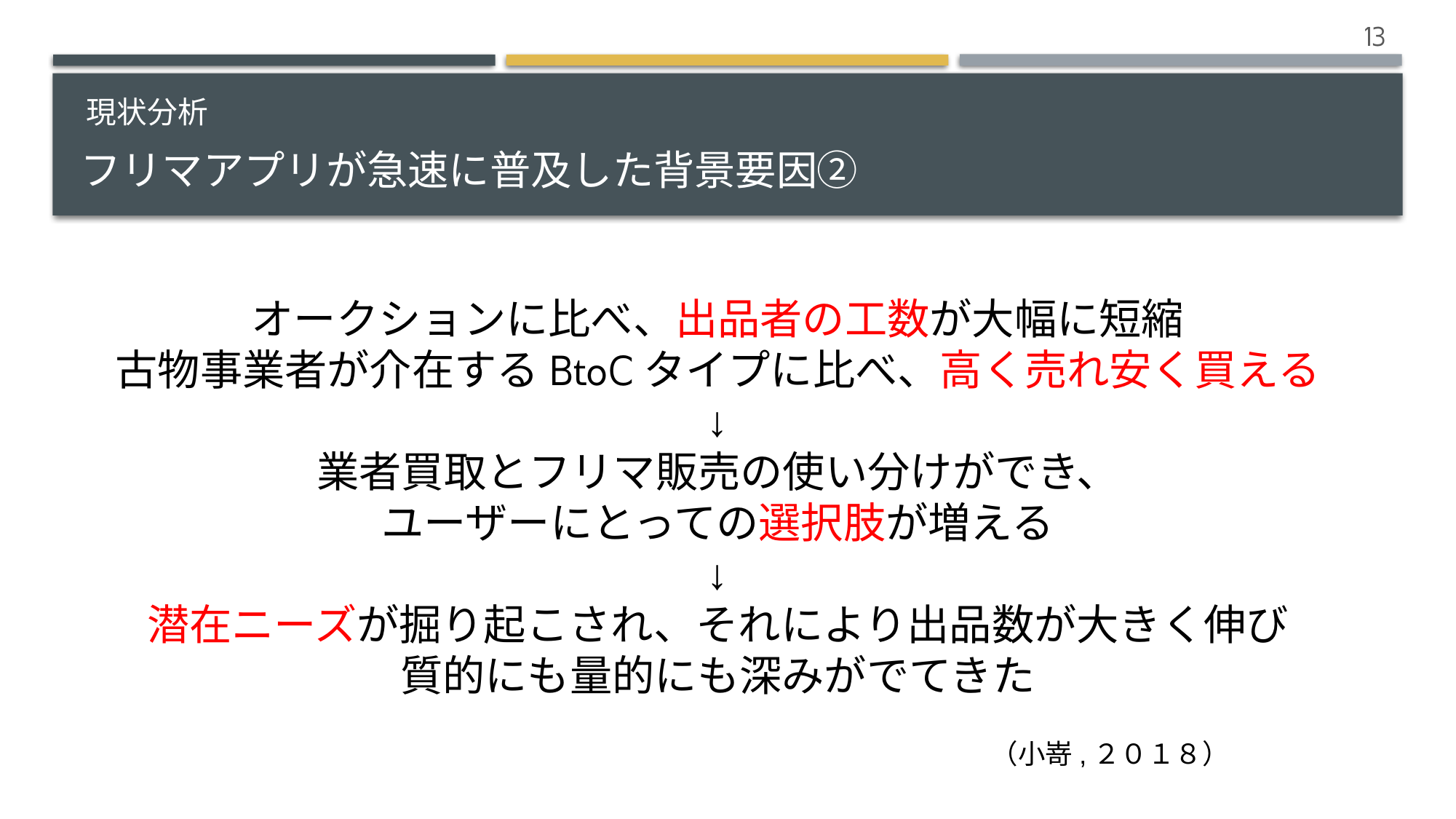

13
現状分析
# フリマアプリが急速に普及した背景要因②
オークションに比べ、出品者の工数が大幅に短縮
古物事業者が介在するBtoCタイプに比べ、高く売れ安く買える
↓
業者買取とフリマ販売の使い分けができ、
ユーザーにとっての選択肢が増える
↓
潜在ニーズが掘り起こされ、それにより出品数が大きく伸び
質的にも量的にも深みがでてきた

（小嵜,２０１８）